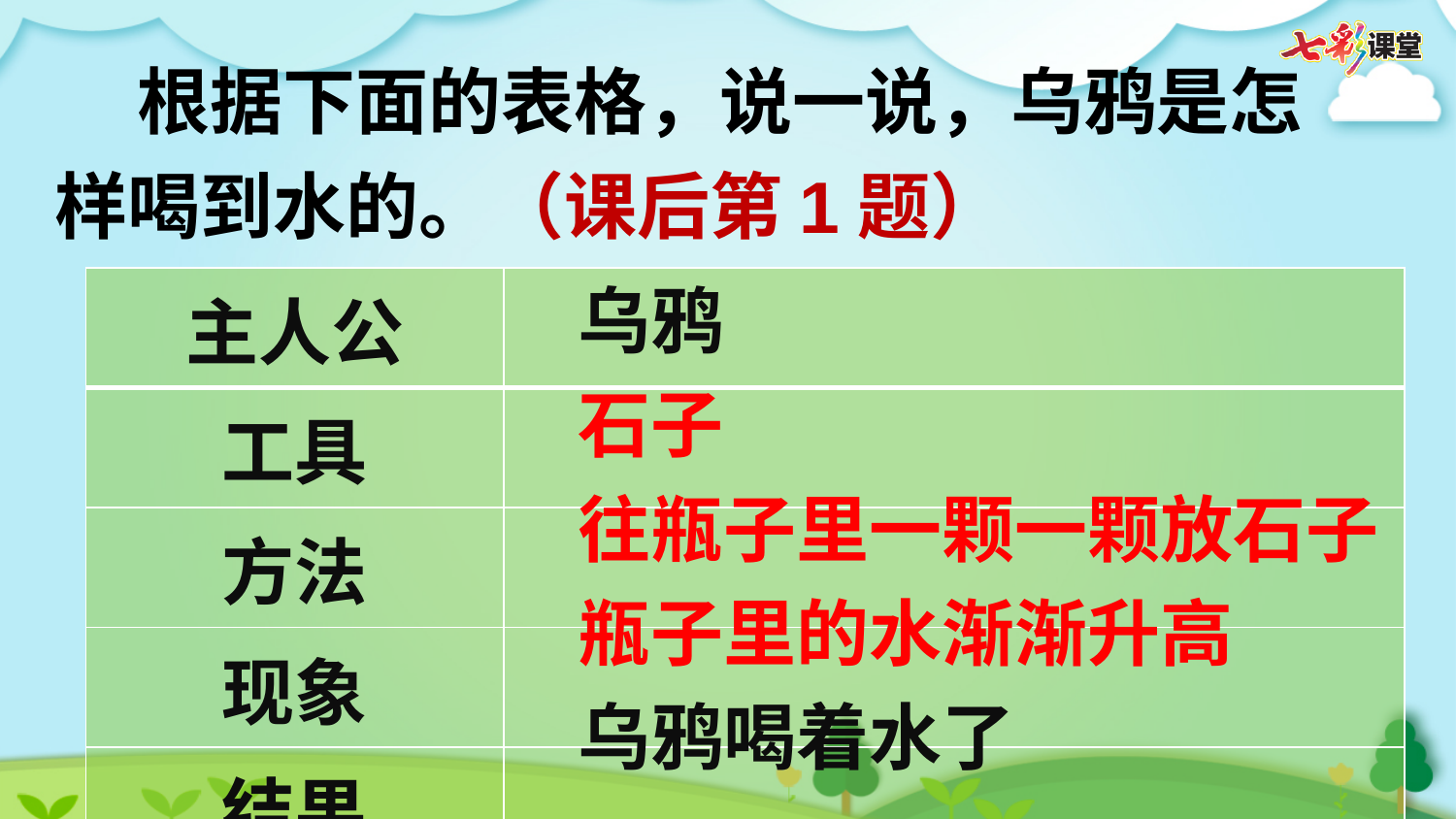

根据下面的表格，说一说，乌鸦是怎样喝到水的。（课后第1题）
乌鸦
| 主人公 |  |
| --- | --- |
| 工具 |  |
| 方法 |  |
| 现象 |  |
| 结果 |  |
石子
往瓶子里一颗一颗放石子
瓶子里的水渐渐升高
乌鸦喝着水了